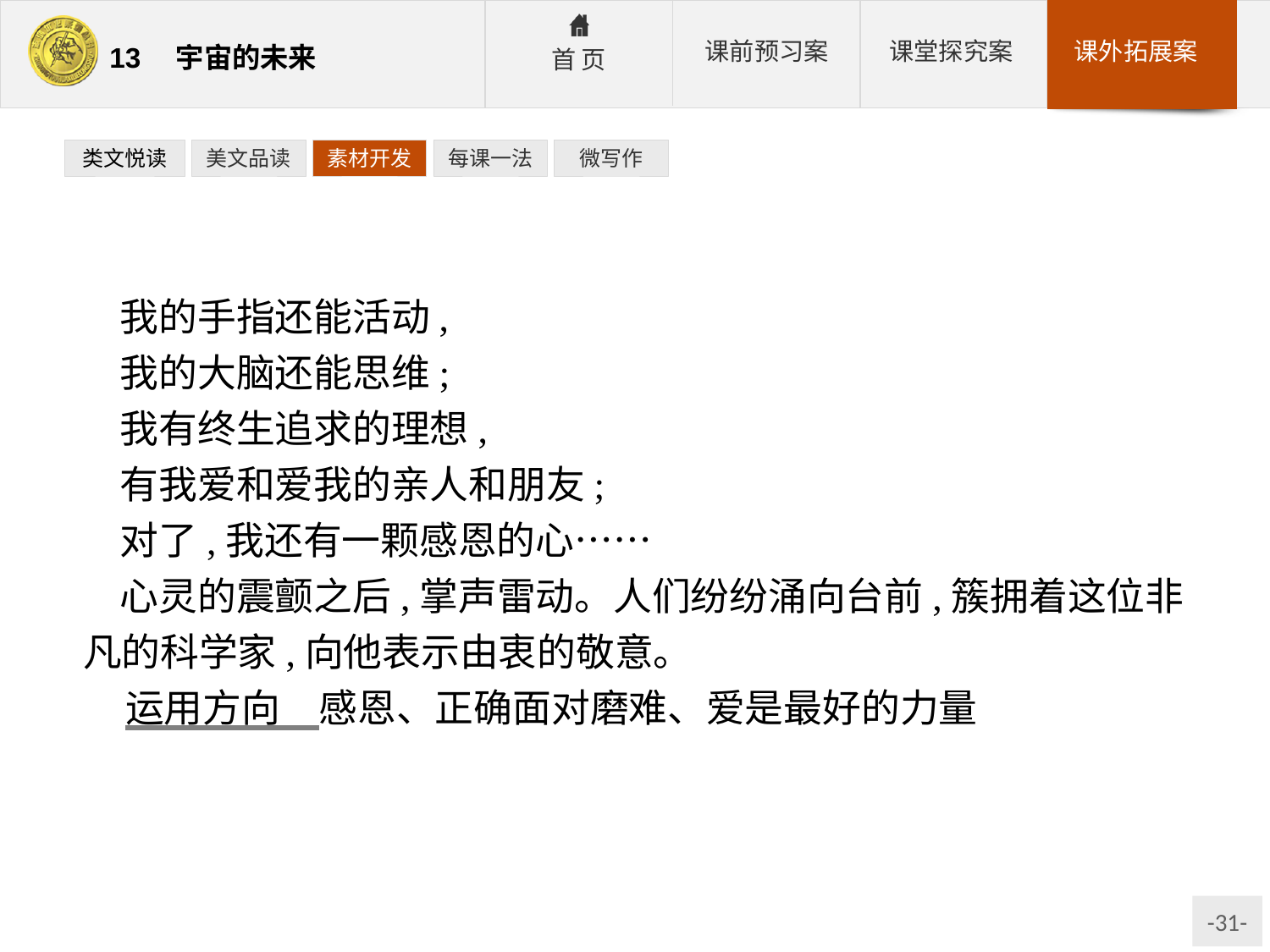

类文悦读
美文品读
素材开发
每课一法
微写作
我的手指还能活动,
我的大脑还能思维;
我有终生追求的理想,
有我爱和爱我的亲人和朋友;
对了,我还有一颗感恩的心……
心灵的震颤之后,掌声雷动。人们纷纷涌向台前,簇拥着这位非凡的科学家,向他表示由衷的敬意。
运用方向　感恩、正确面对磨难、爱是最好的力量